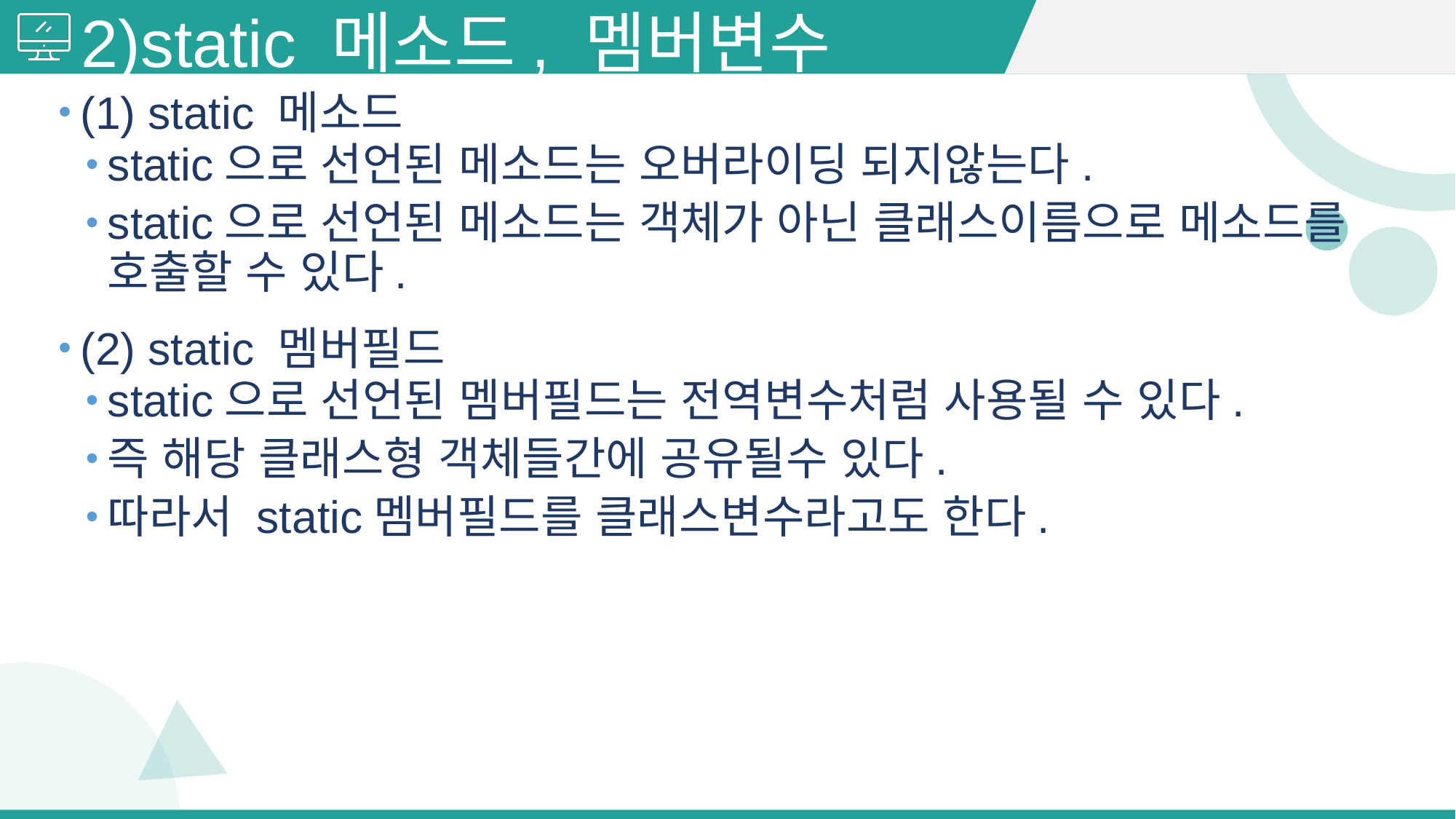

# 2)static 메소드, 멤버변수
(1) static 메소드
static으로 선언된 메소드는 오버라이딩 되지않는다.
static으로 선언된 메소드는 객체가 아닌 클래스이름으로 메소드를 호출할 수 있다.
(2) static 멤버필드
static으로 선언된 멤버필드는 전역변수처럼 사용될 수 있다.
즉 해당 클래스형 객체들간에 공유될수 있다.
따라서 static멤버필드를 클래스변수라고도 한다.